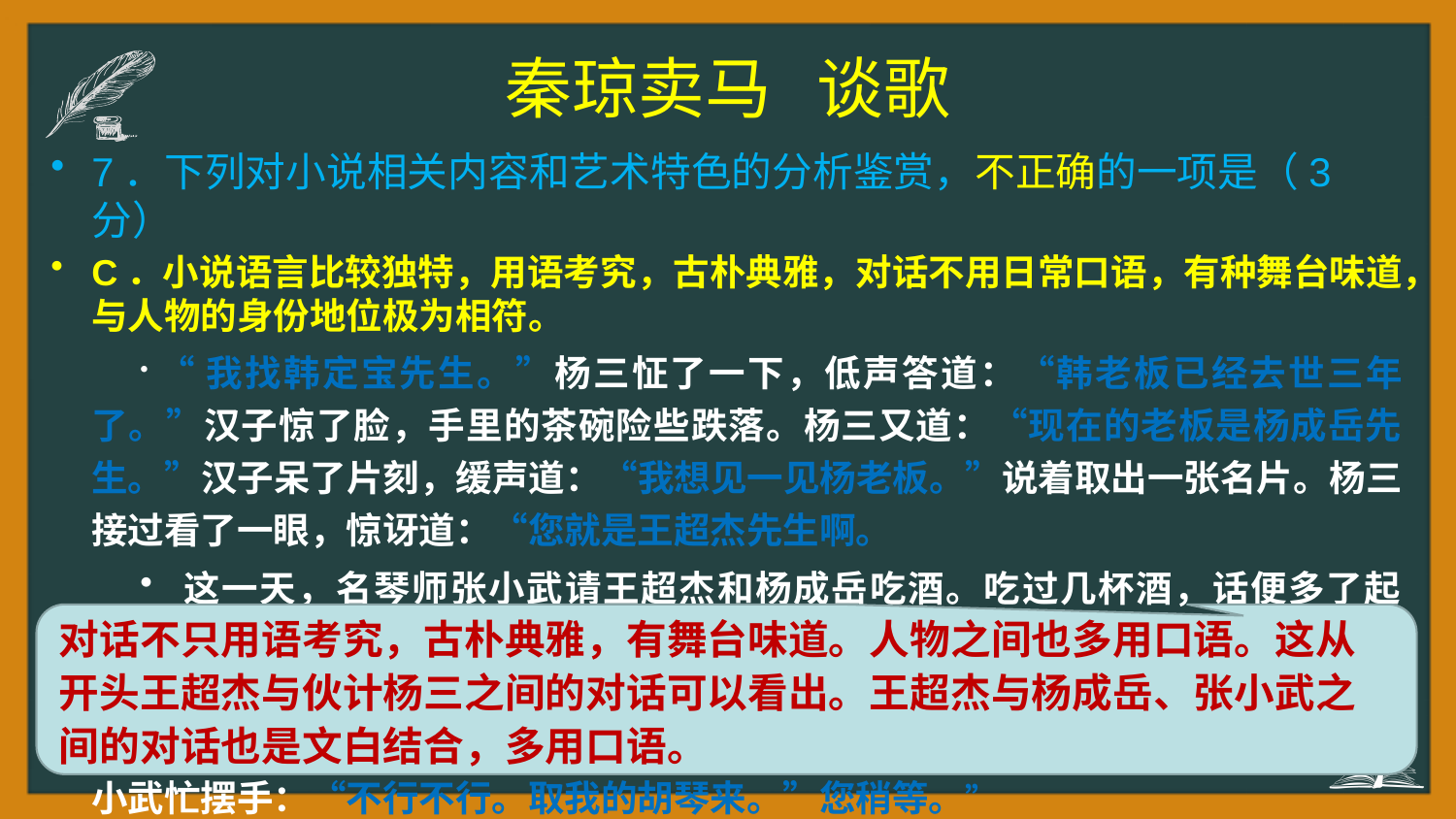

# 秦琼卖马   谈歌
7．下列对小说相关内容和艺术特色的分析鉴赏，不正确的一项是（3分）
C．小说语言比较独特，用语考究，古朴典雅，对话不用日常口语，有种舞台味道，与人物的身份地位极为相符。
 “我找韩定宝先生。”杨三怔了一下，低声答道：“韩老板已经去世三年了。”汉子惊了脸，手里的茶碗险些跌落。杨三又道：“现在的老板是杨成岳先生。”汉子呆了片刻，缓声道：“我想见一见杨老板。”说着取出一张名片。杨三接过看了一眼，惊讶道：“您就是王超杰先生啊。
  这一天，名琴师张小武请王超杰和杨成岳吃酒。吃过几杯酒，话便多了起来。杨成岳道：“王先生，当年听您一出戏可真是不易，一张票要卖到十五块大洋。”王超杰摆手笑道：“好汉不提当年啊。”张小武笑道：“今日何不乘兴唱上几段，一饱我二人耳福呢。”王超杰笑道：“二位想听，那我就干唱几句吧。”张小武忙摆手：“不行不行。取我的胡琴来。”您稍等。”
对话不只用语考究，古朴典雅，有舞台味道。人物之间也多用口语。这从开头王超杰与伙计杨三之间的对话可以看出。王超杰与杨成岳、张小武之间的对话也是文白结合，多用口语。